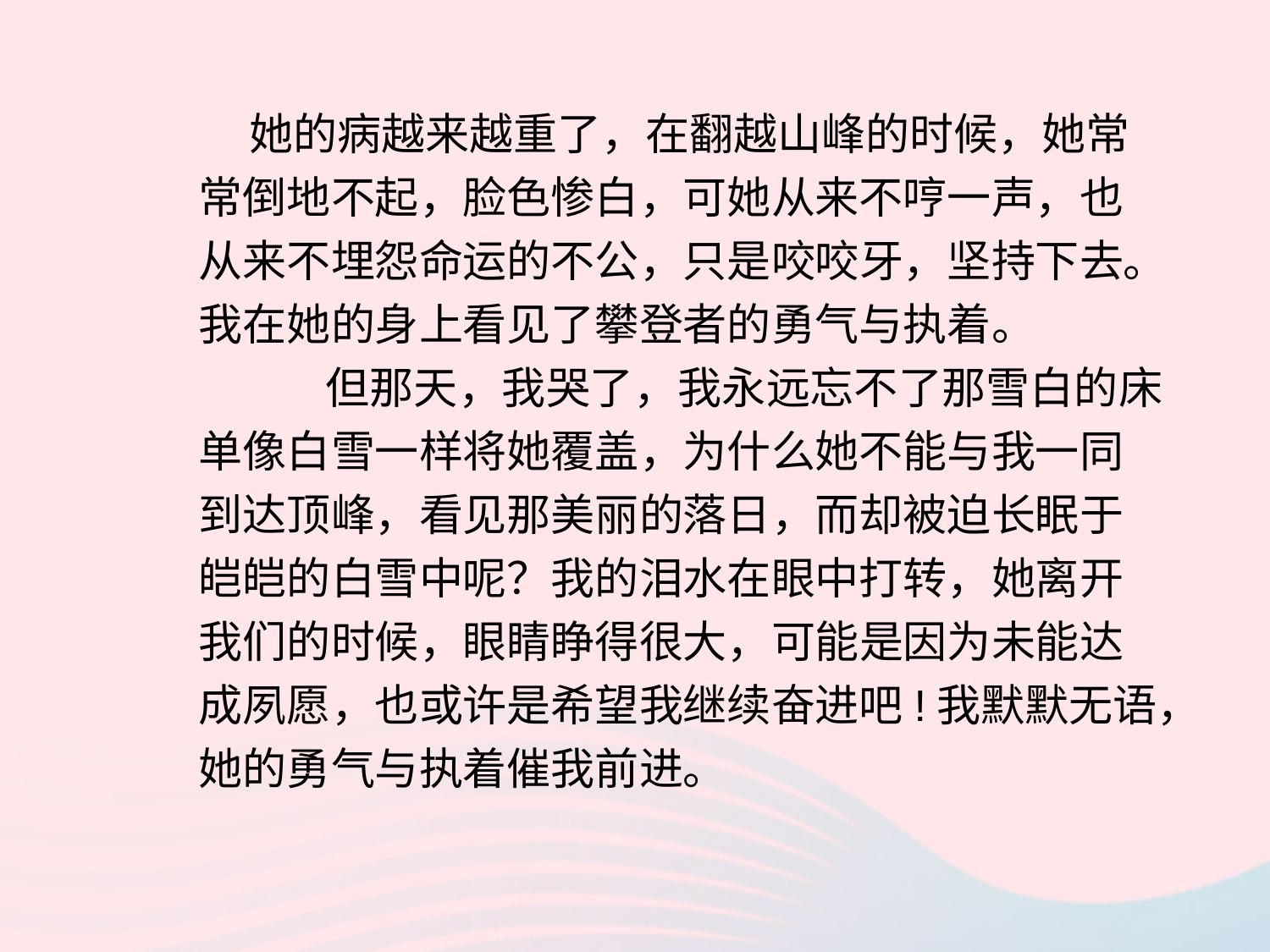

她的病越来越重了，在翻越山峰的时候，她常常倒地不起，脸色惨白，可她从来不哼一声，也从来不埋怨命运的不公，只是咬咬牙，坚持下去。我在她的身上看见了攀登者的勇气与执着。
	但那天，我哭了，我永远忘不了那雪白的床单像白雪一样将她覆盖，为什么她不能与我一同到达顶峰，看见那美丽的落日，而却被迫长眠于皑皑的白雪中呢？我的泪水在眼中打转，她离开我们的时候，眼睛睁得很大，可能是因为未能达成夙愿，也或许是希望我继续奋进吧!我默默无语，她的勇气与执着催我前进。